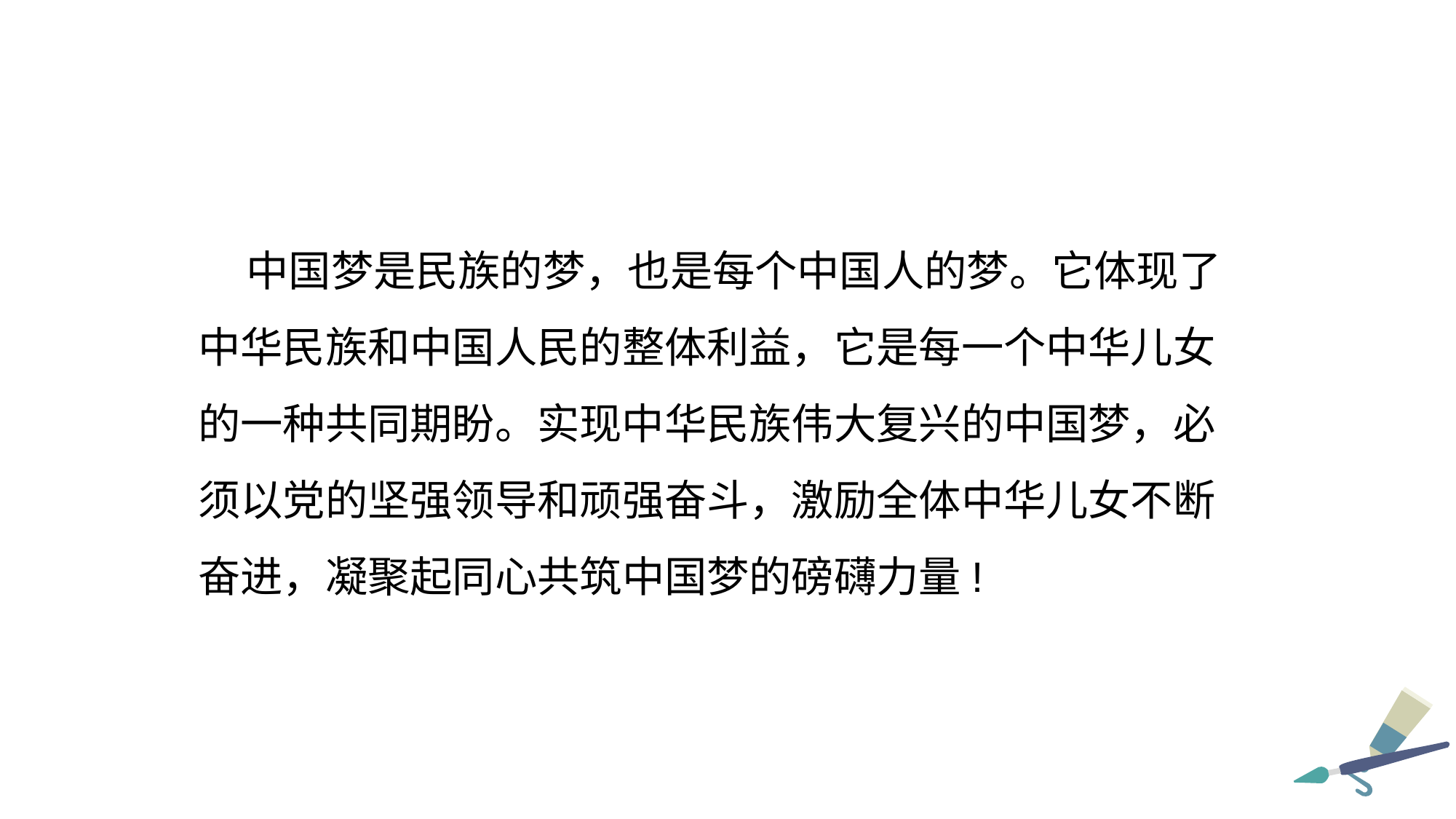

中国梦是民族的梦，也是每个中国人的梦。它体现了中华民族和中国人民的整体利益，它是每一个中华儿女的一种共同期盼。实现中华民族伟大复兴的中国梦，必须以党的坚强领导和顽强奋斗，激励全体中华儿女不断奋进，凝聚起同心共筑中国梦的磅礴力量!